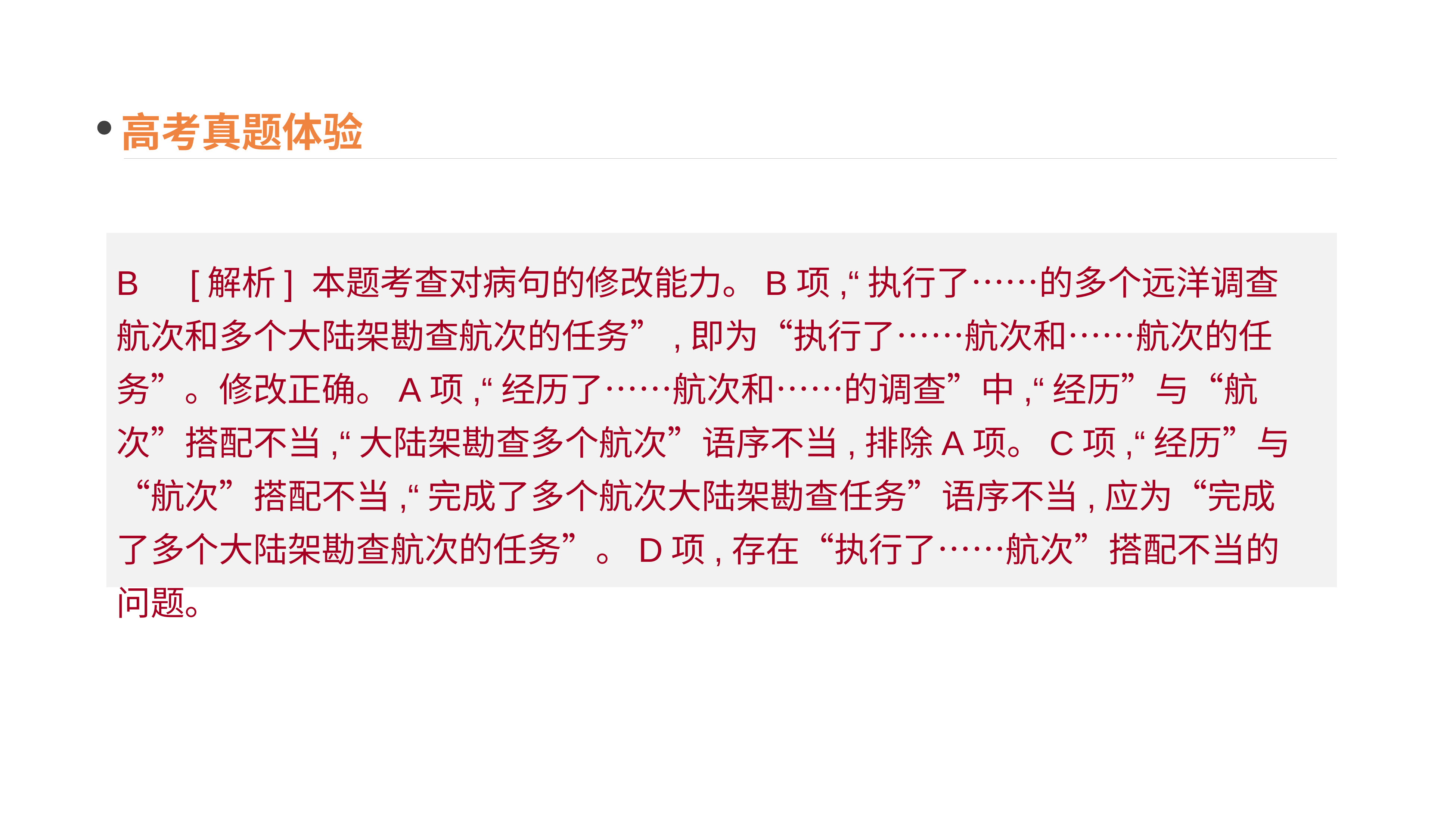

高考真题体验

B　[解析] 本题考查对病句的修改能力。B项,“执行了……的多个远洋调查航次和多个大陆架勘查航次的任务”,即为“执行了……航次和……航次的任务”。修改正确。A项,“经历了……航次和……的调查”中,“经历”与“航次”搭配不当,“大陆架勘查多个航次”语序不当,排除A项。C项,“经历”与“航次”搭配不当,“完成了多个航次大陆架勘查任务”语序不当,应为“完成了多个大陆架勘查航次的任务”。D项,存在“执行了……航次”搭配不当的问题。